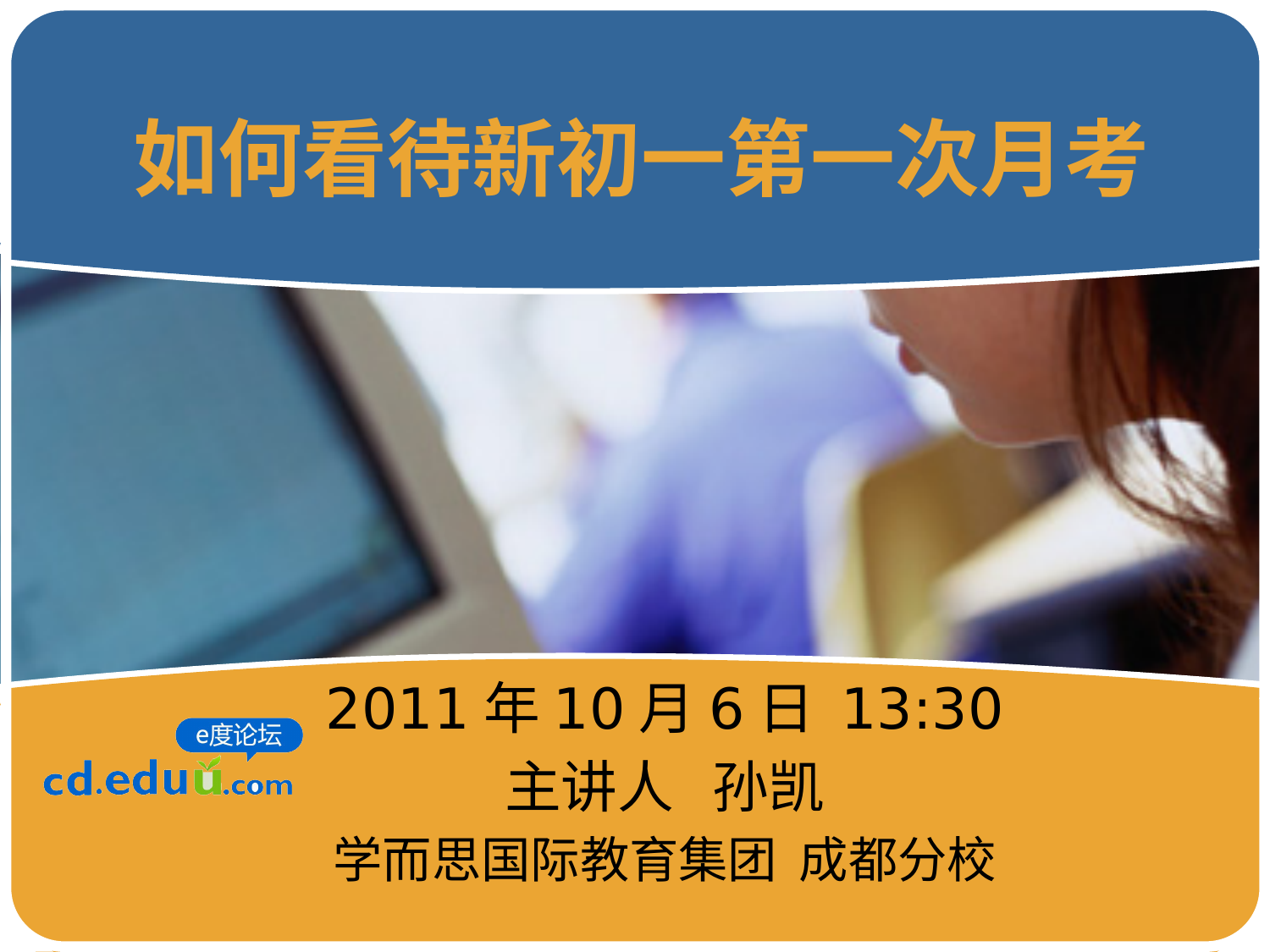

# 如何看待新初一第一次月考
2011年10月6日 13:30
主讲人   孙凯
学而思国际教育集团  成都分校